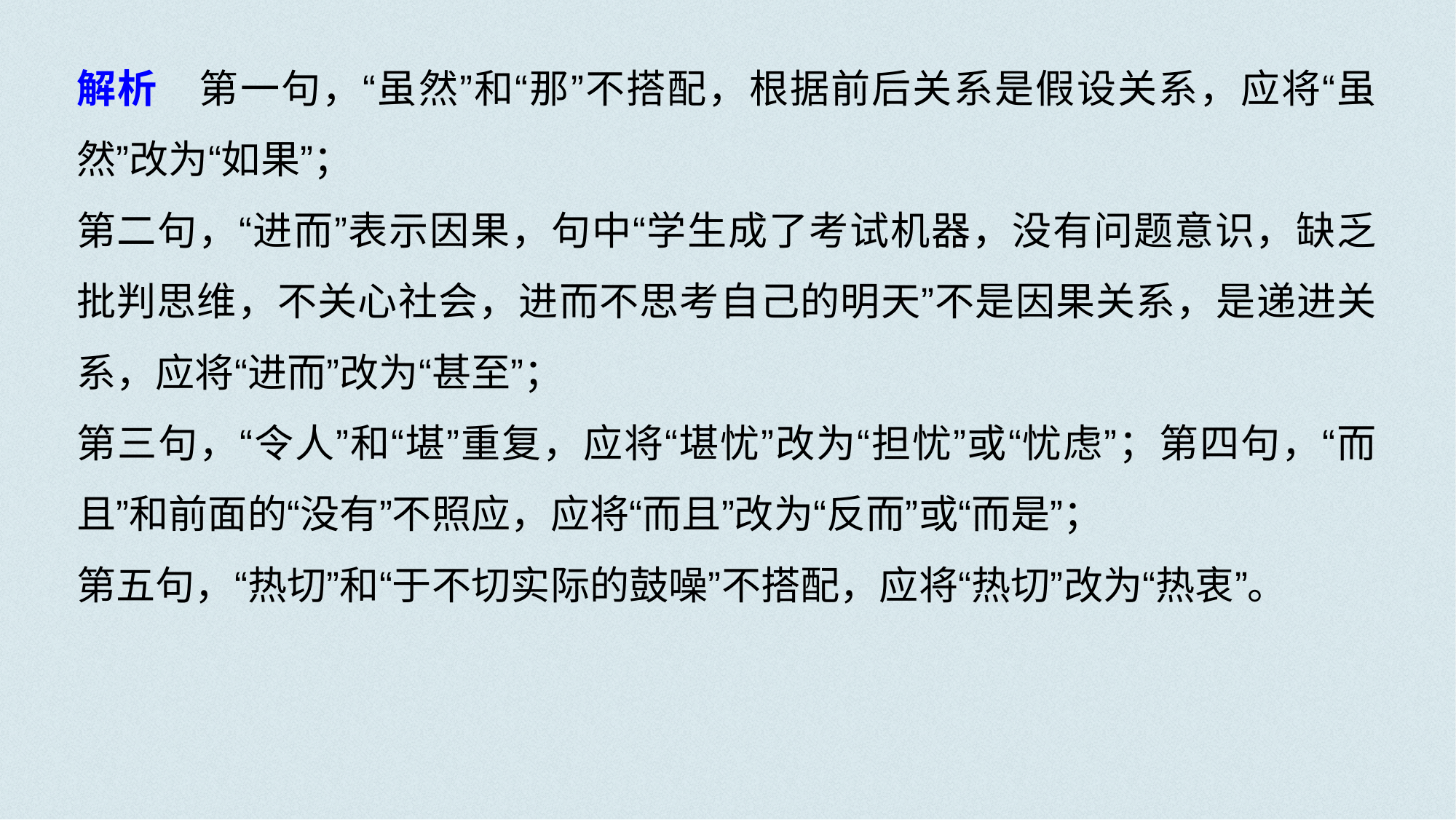

解析　第一句，“虽然”和“那”不搭配，根据前后关系是假设关系，应将“虽然”改为“如果”；
第二句，“进而”表示因果，句中“学生成了考试机器，没有问题意识，缺乏批判思维，不关心社会，进而不思考自己的明天”不是因果关系，是递进关系，应将“进而”改为“甚至”；
第三句，“令人”和“堪”重复，应将“堪忧”改为“担忧”或“忧虑”；第四句，“而且”和前面的“没有”不照应，应将“而且”改为“反而”或“而是”；
第五句，“热切”和“于不切实际的鼓噪”不搭配，应将“热切”改为“热衷”。